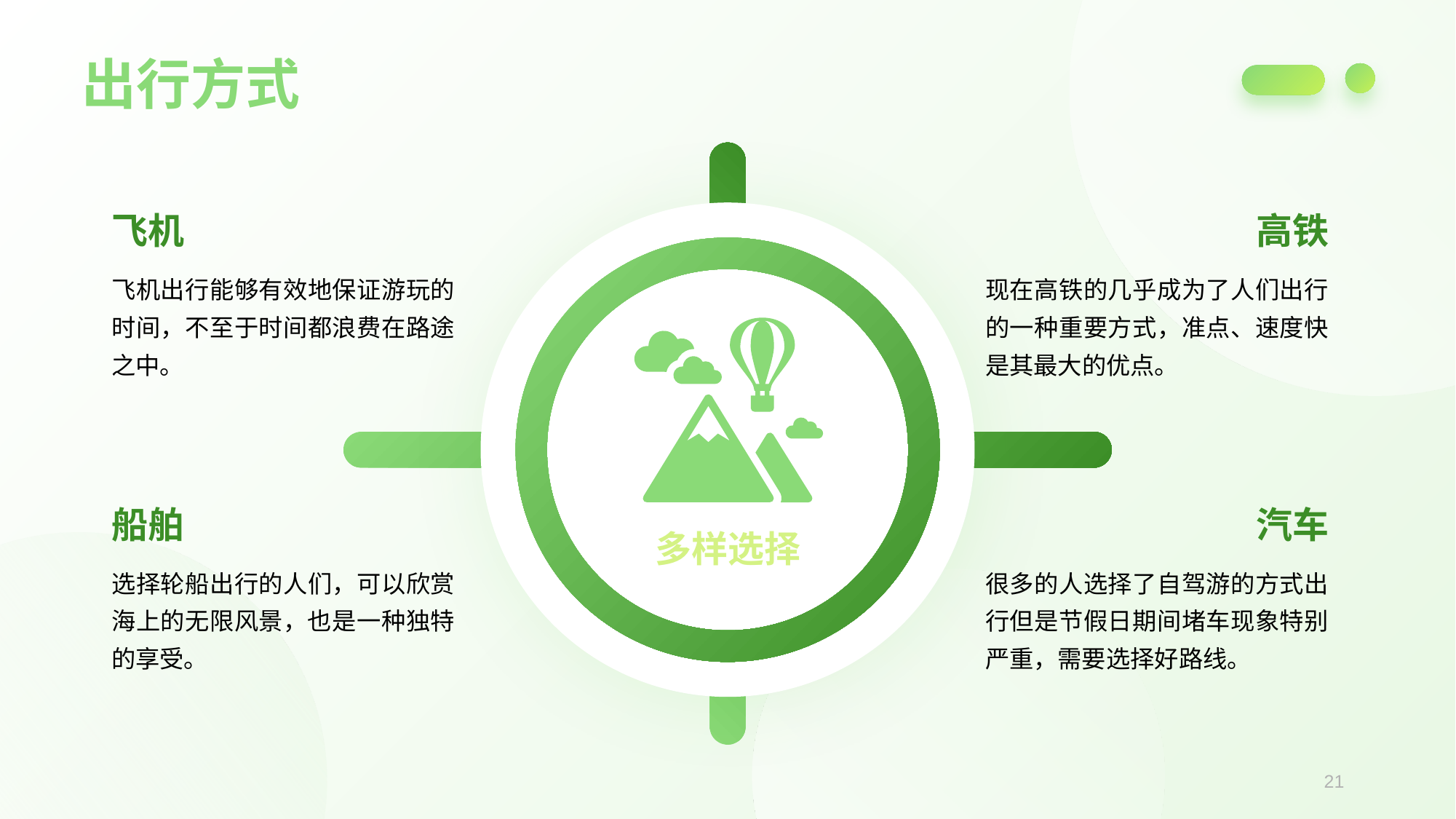

出行方式

飞机

高铁

飞机出行能够有效地保证游玩的时间，不至于时间都浪费在路途之中。
现在高铁的几乎成为了人们出行的一种重要方式，准点、速度快是其最大的优点。

船舶
汽车
多样选择
选择轮船出行的人们，可以欣赏海上的无限风景，也是一种独特的享受。
很多的人选择了自驾游的方式出行但是节假日期间堵车现象特别严重，需要选择好路线。
21